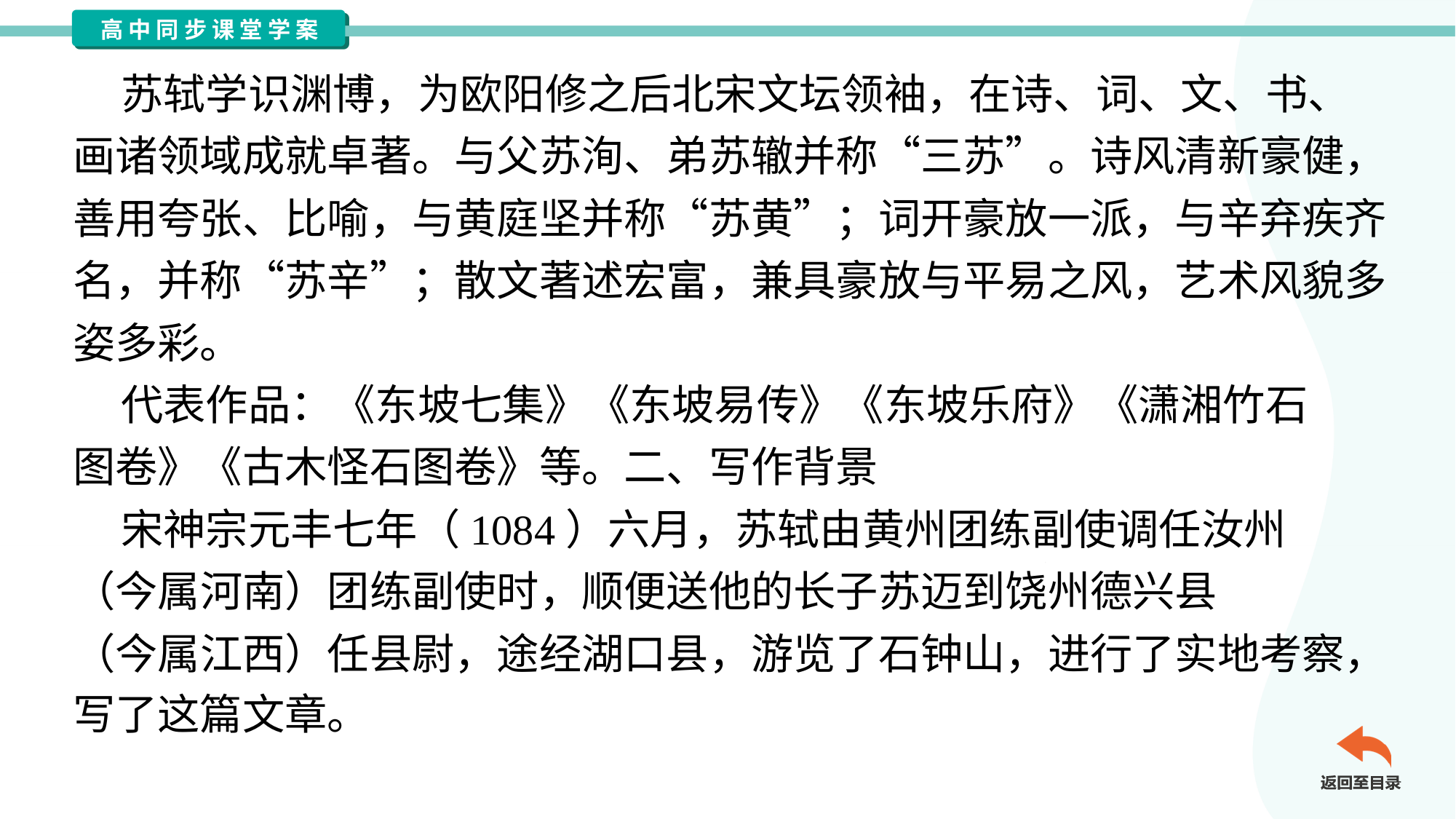

苏轼学识渊博，为欧阳修之后北宋文坛领袖，在诗、词、文、书、
画诸领域成就卓著。与父苏洵、弟苏辙并称“三苏”。诗风清新豪健，
善用夸张、比喻，与黄庭坚并称“苏黄”；词开豪放一派，与辛弃疾齐
名，并称“苏辛”；散文著述宏富，兼具豪放与平易之风，艺术风貌多
姿多彩。
    代表作品：《东坡七集》《东坡易传》《东坡乐府》《潇湘竹石
图卷》《古木怪石图卷》等。二、写作背景
    宋神宗元丰七年（1084）六月，苏轼由黄州团练副使调任汝州
（今属河南）团练副使时，顺便送他的长子苏迈到饶州德兴县
（今属江西）任县尉，途经湖口县，游览了石钟山，进行了实地考察，
写了这篇文章。#2